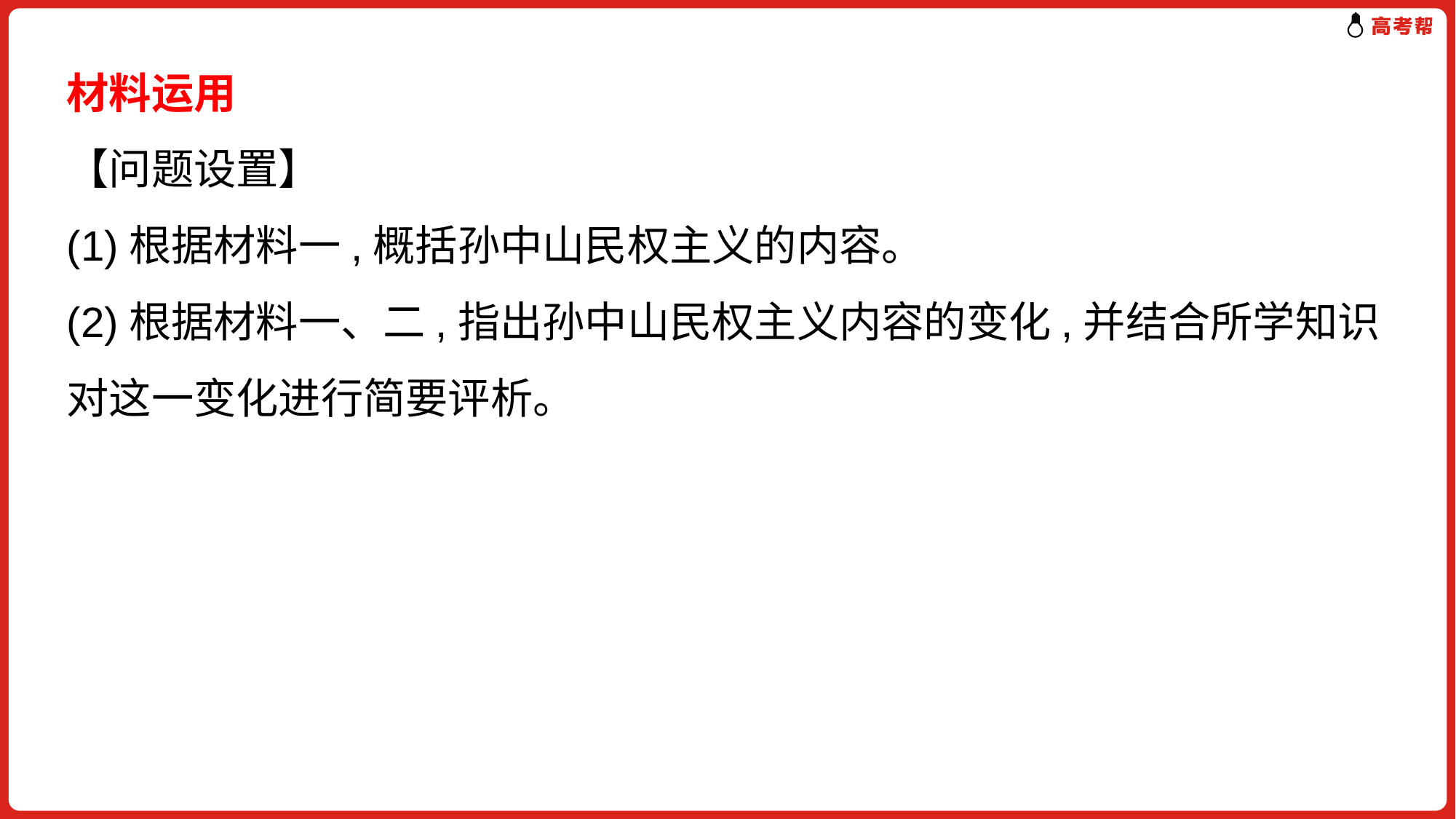

材料运用
【问题设置】
(1)根据材料一,概括孙中山民权主义的内容。
(2)根据材料一、二,指出孙中山民权主义内容的变化,并结合所学知识对这一变化进行简要评析。